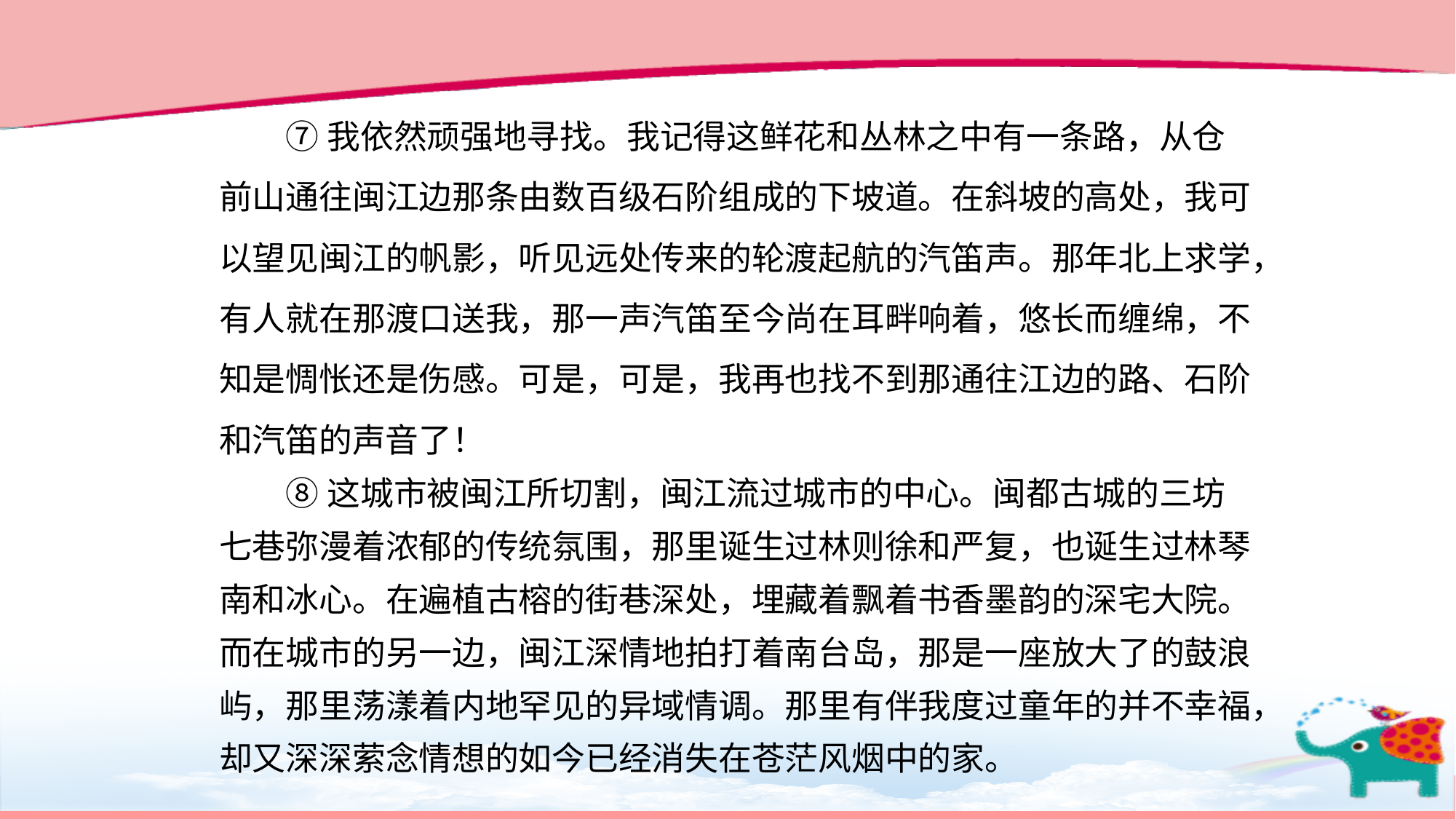

⑦我依然顽强地寻找。我记得这鲜花和丛林之中有一条路，从仓前山通往闽江边那条由数百级石阶组成的下坡道。在斜坡的高处，我可以望见闽江的帆影，听见远处传来的轮渡起航的汽笛声。那年北上求学，有人就在那渡口送我，那一声汽笛至今尚在耳畔响着，悠长而缠绵，不知是惆怅还是伤感。可是，可是，我再也找不到那通往江边的路、石阶和汽笛的声音了！
⑧这城市被闽江所切割，闽江流过城市的中心。闽都古城的三坊七巷弥漫着浓郁的传统氛围，那里诞生过林则徐和严复，也诞生过林琴南和冰心。在遍植古榕的街巷深处，埋藏着飘着书香墨韵的深宅大院。而在城市的另一边，闽江深情地拍打着南台岛，那是一座放大了的鼓浪屿，那里荡漾着内地罕见的异域情调。那里有伴我度过童年的并不幸福，却又深深萦念情想的如今已经消失在苍茫风烟中的家。